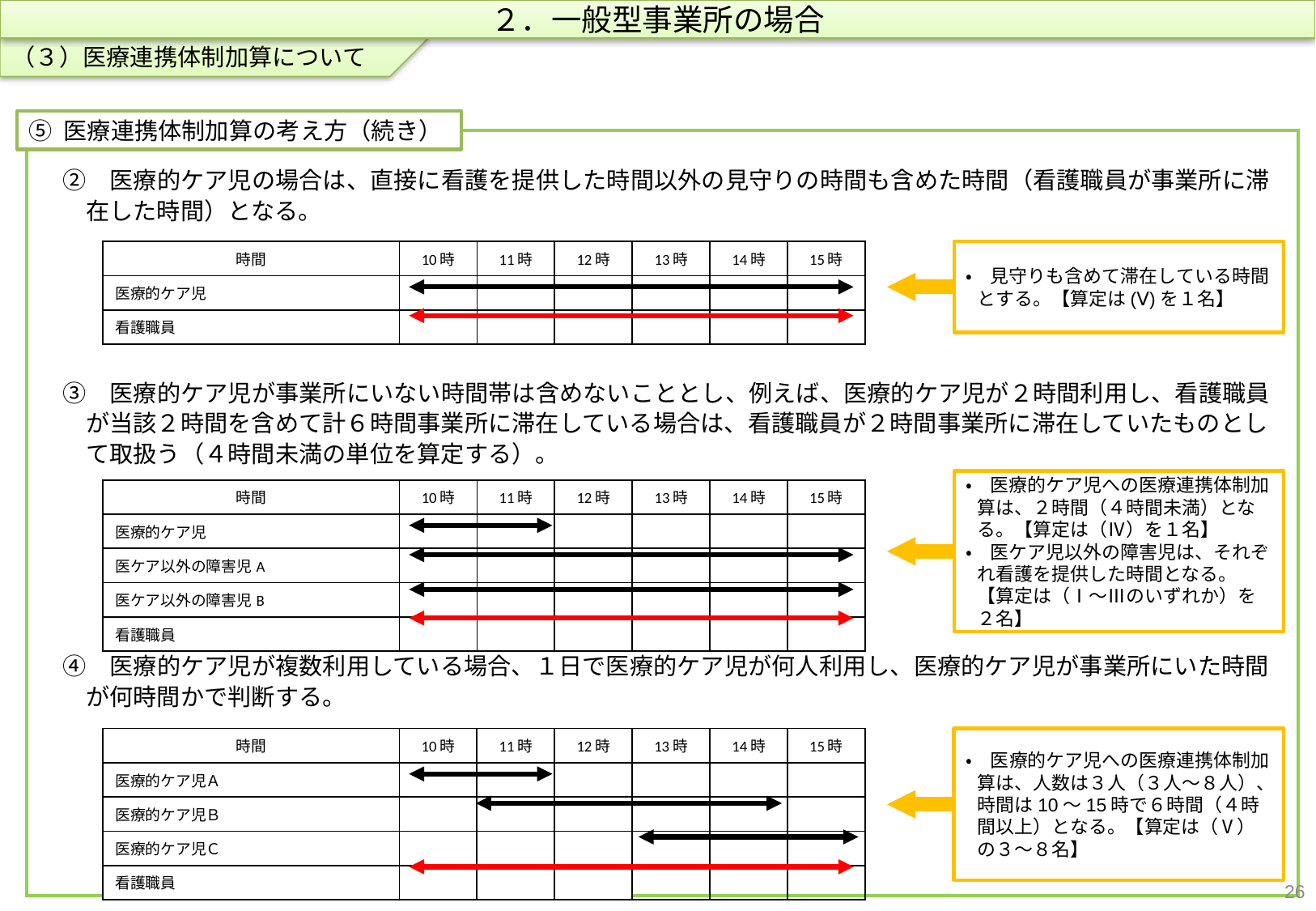

（３）医療連携体制加算について
２．一般型事業所の場合
⑤ 医療連携体制加算の考え方（続き）
　②　医療的ケア児の場合は、直接に看護を提供した時間以外の見守りの時間も含めた時間（看護職員が事業所に滞在した時間）となる。

　③　医療的ケア児が事業所にいない時間帯は含めないこととし、例えば、医療的ケア児が２時間利用し、看護職員が当該２時間を含めて計６時間事業所に滞在している場合は、看護職員が２時間事業所に滞在していたものとして取扱う（４時間未満の単位を算定する）。

　④　医療的ケア児が複数利用している場合、１日で医療的ケア児が何人利用し、医療的ケア児が事業所にいた時間が何時間かで判断する。

| 時間 | 10時 | 11時 | 12時 | 13時 | 14時 | 15時 |
| --- | --- | --- | --- | --- | --- | --- |
| 医療的ケア児 |  |  |  |  |  |  |
| 看護職員 |  |  |  |  |  |  |
・　見守りも含めて滞在している時間とする。【算定は(Ⅴ)を１名】
・　医療的ケア児への医療連携体制加算は、２時間（４時間未満）となる。【算定は（Ⅳ）を１名】
・　医ケア児以外の障害児は、それぞれ看護を提供した時間となる。【算定は（Ⅰ～Ⅲのいずれか）を２名】
| 時間 | 10時 | 11時 | 12時 | 13時 | 14時 | 15時 |
| --- | --- | --- | --- | --- | --- | --- |
| 医療的ケア児 |  |  |  |  |  |  |
| 医ケア以外の障害児A |  |  |  |  |  |  |
| 医ケア以外の障害児B |  |  |  |  |  |  |
| 看護職員 |  |  |  |  |  |  |
| 時間 | 10時 | 11時 | 12時 | 13時 | 14時 | 15時 |
| --- | --- | --- | --- | --- | --- | --- |
| 医療的ケア児Ａ |  |  |  |  |  |  |
| 医療的ケア児Ｂ |  |  |  |  |  |  |
| 医療的ケア児Ｃ |  |  |  |  |  |  |
| 看護職員 |  |  |  |  |  |  |
・　医療的ケア児への医療連携体制加算は、人数は３人（３人～８人）、時間は10～15時で６時間（４時間以上）となる。【算定は（Ⅴ）の３～８名】
26